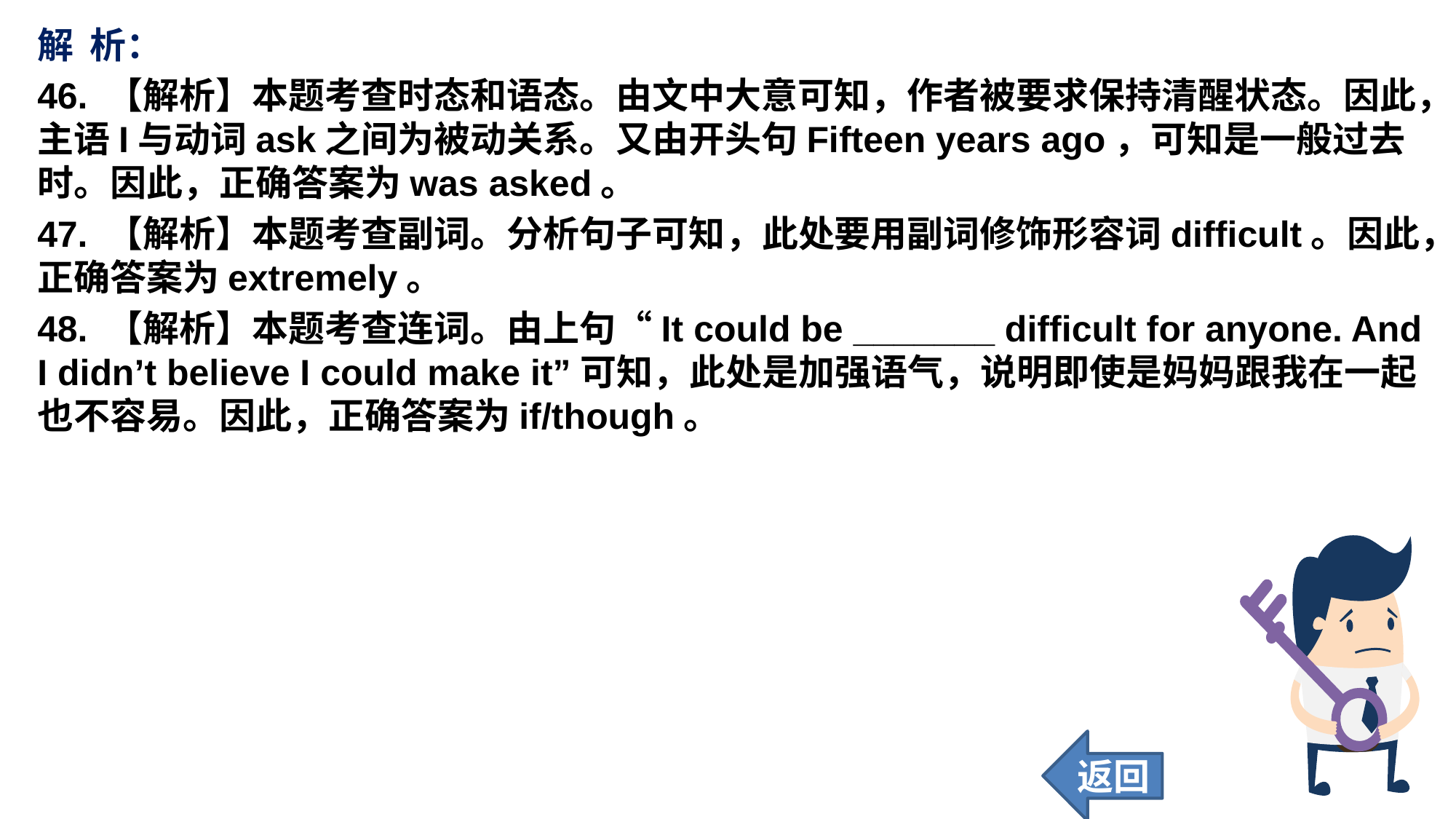

解  析：
46. 【解析】本题考查时态和语态。由文中大意可知，作者被要求保持清醒状态。因此，主语I与动词ask之间为被动关系。又由开头句Fifteen years ago，可知是一般过去时。因此，正确答案为was asked。
47. 【解析】本题考查副词。分析句子可知，此处要用副词修饰形容词difficult。因此，正确答案为extremely。
48. 【解析】本题考查连词。由上句“It could be _______ difficult for anyone. And I didn’t believe I could make it”可知，此处是加强语气，说明即使是妈妈跟我在一起也不容易。因此，正确答案为if/though。

返回
50